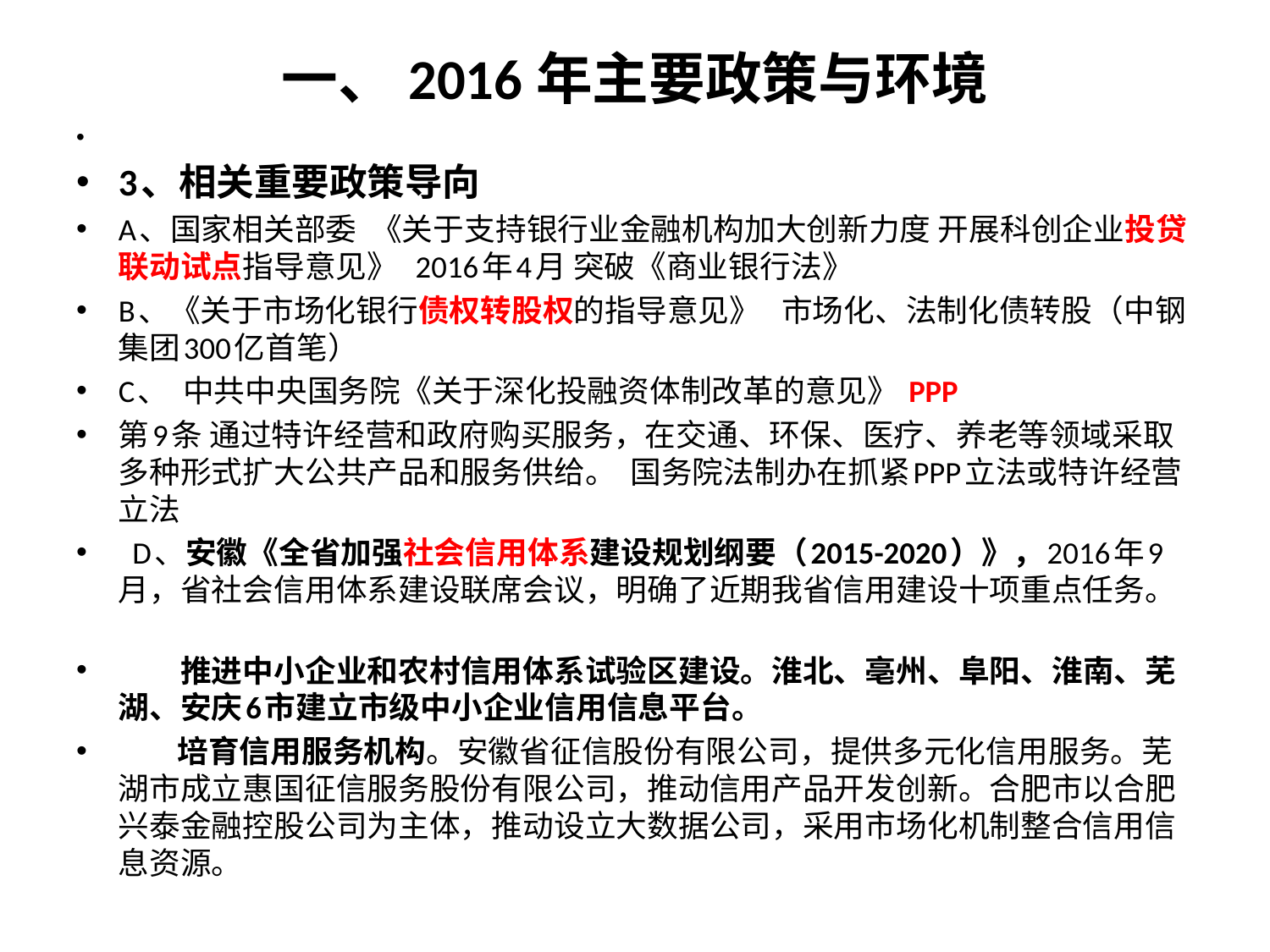

# 一、2016年主要政策与环境

3、相关重要政策导向
A、国家相关部委  《关于支持银行业金融机构加大创新力度 开展科创企业投贷联动试点指导意见》  2016年4月 突破《商业银行法》
B、《关于市场化银行债权转股权的指导意见》   市场化、法制化债转股（中钢集团300亿首笔）
C、  中共中央国务院《关于深化投融资体制改革的意见》 PPP
第9条 通过特许经营和政府购买服务，在交通、环保、医疗、养老等领域采取多种形式扩大公共产品和服务供给。  国务院法制办在抓紧PPP立法或特许经营立法
  D、安徽《全省加强社会信用体系建设规划纲要（2015-2020）》，2016年9月，省社会信用体系建设联席会议，明确了近期我省信用建设十项重点任务。
　　推进中小企业和农村信用体系试验区建设。淮北、亳州、阜阳、淮南、芜湖、安庆6市建立市级中小企业信用信息平台。
        培育信用服务机构。安徽省征信股份有限公司，提供多元化信用服务。芜湖市成立惠国征信服务股份有限公司，推动信用产品开发创新。合肥市以合肥兴泰金融控股公司为主体，推动设立大数据公司，采用市场化机制整合信用信息资源。